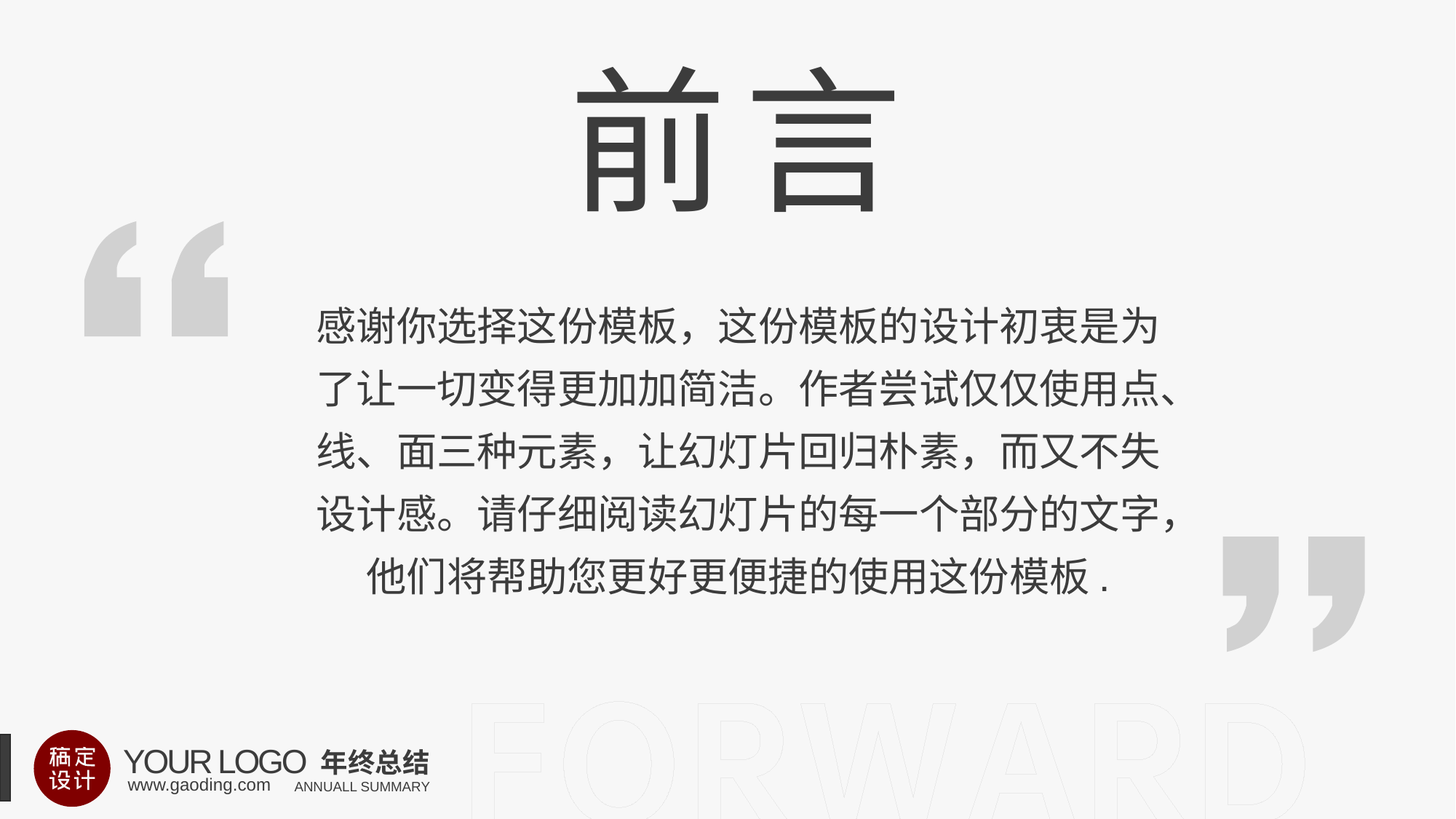

前言
前言

感谢你选择这份模板，这份模板的设计初衷是为了让一切变得更加加简洁。作者尝试仅仅使用点、线、面三种元素，让幻灯片回归朴素，而又不失设计感。请仔细阅读幻灯片的每一个部分的文字，他们将帮助您更好更便捷的使用这份模板.

YOUR LOGO
年终总结
ANNUALL SUMMARY

www.gaoding.com